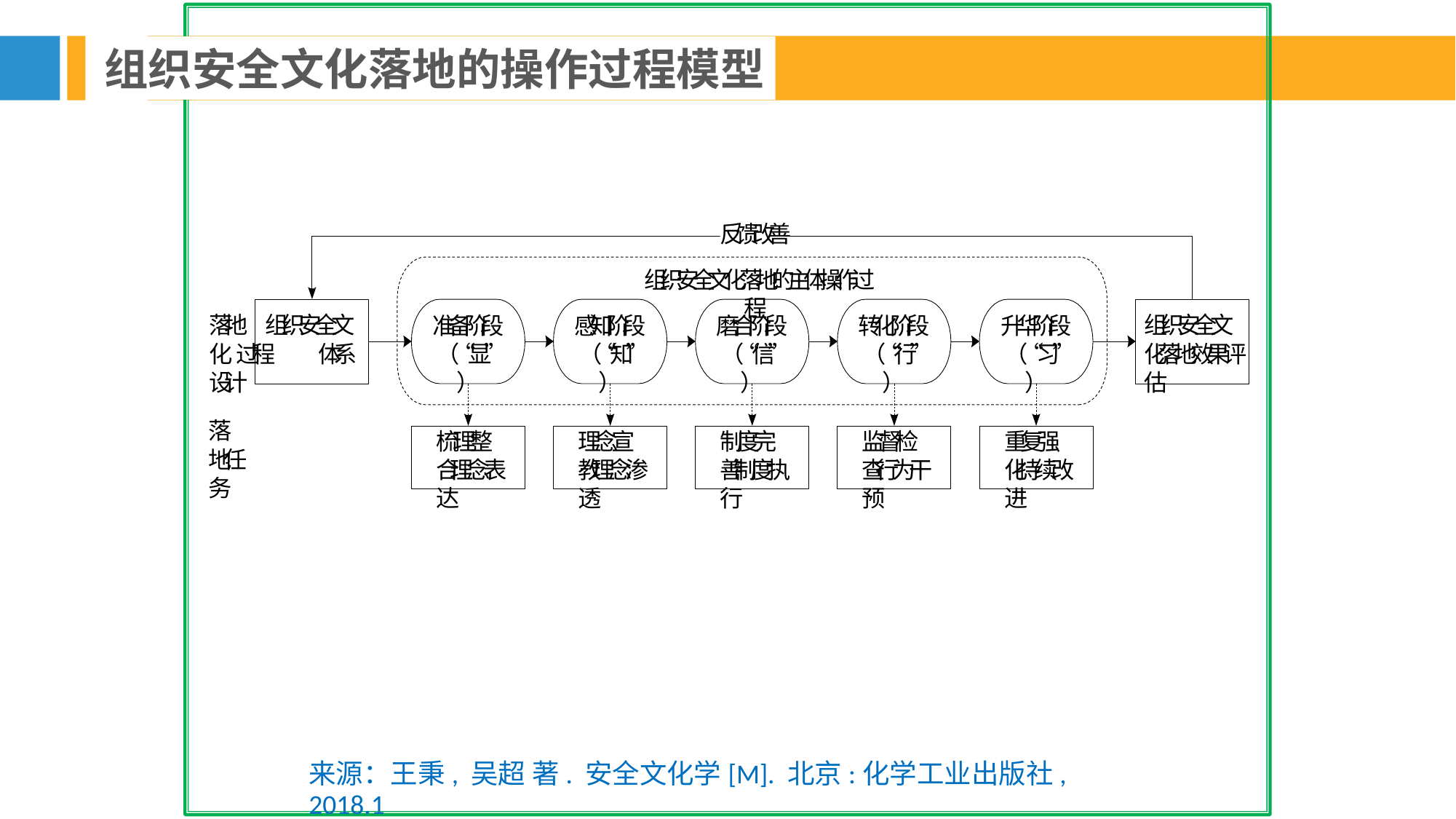

组织安全文化落地的操作过程模型
反馈改善
组织安全文化落地的主体操作过程

落地	组织安全文化  过程		体系设计
组织安全文化  落地效果评估
准备阶段
（“显”）
感知阶段
（“知”）
磨合阶段
（“信”）
转化阶段
（“行”）
升华阶段
（“习”）

落地  任务

梳理整合  理念表达
理念宣教  理念渗透
制度完善  制度执行
监督检查  行为干预
重复强化  持续改进
来源：王秉, 吴超 著. 安全文化学[M]. 北京:化学工业出版社, 2018.1